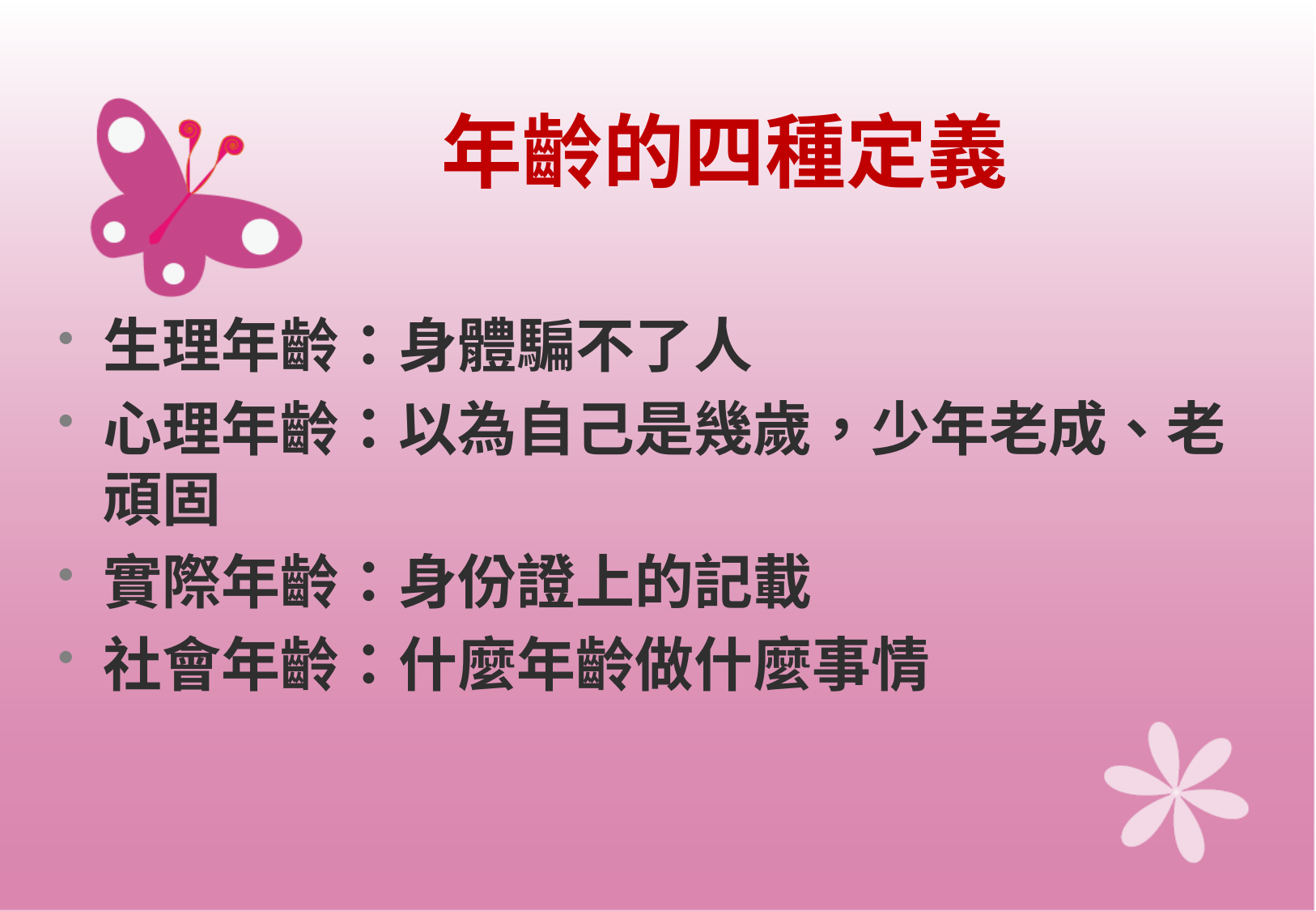

# 年齡的四種定義
生理年齡：身體騙不了人
心理年齡：以為自己是幾歲，少年老成、老頑固
實際年齡：身份證上的記載
社會年齡：什麼年齡做什麼事情